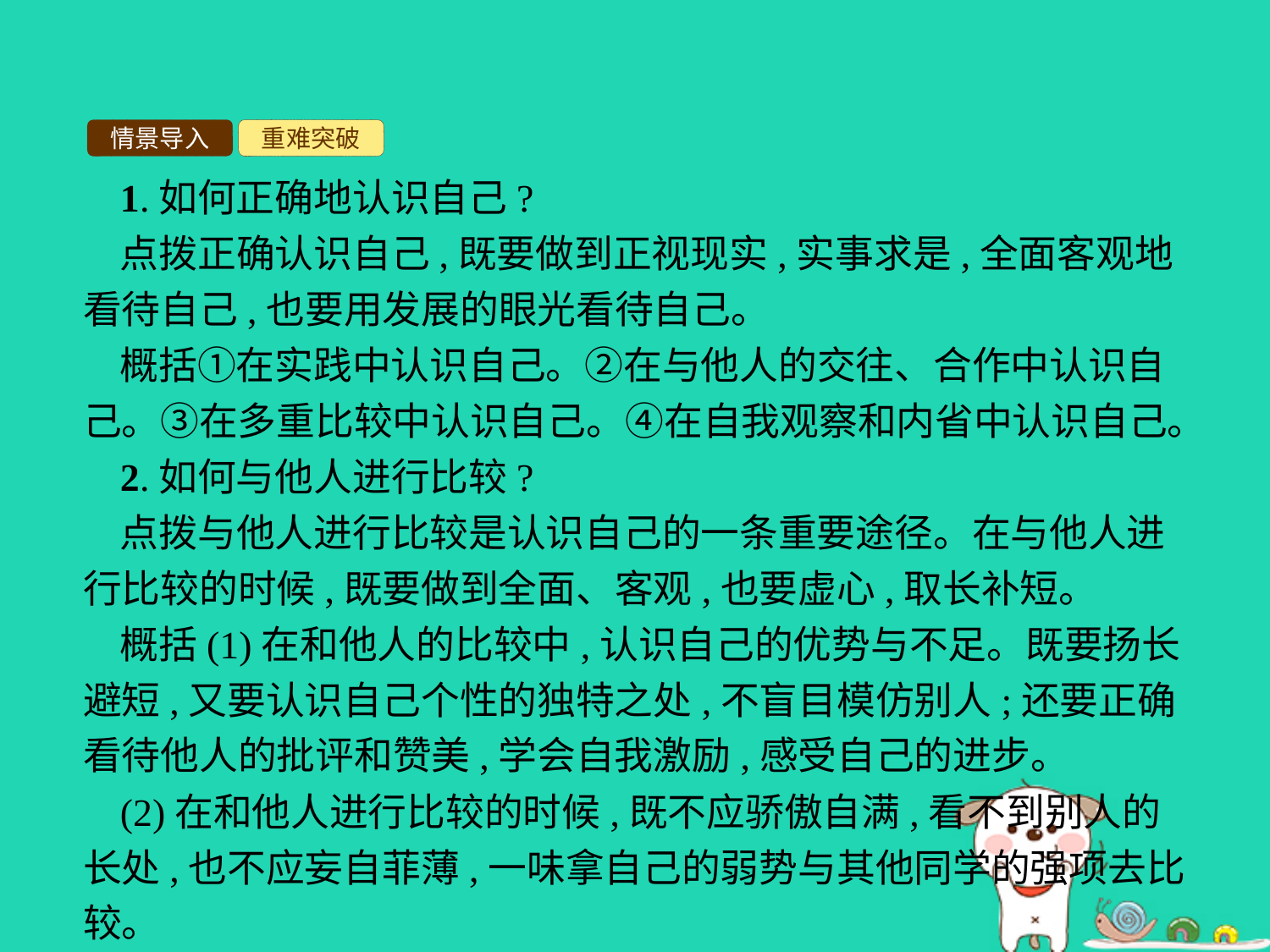

情景导入
重难突破
1.如何正确地认识自己?
点拨正确认识自己,既要做到正视现实,实事求是,全面客观地看待自己,也要用发展的眼光看待自己。
概括①在实践中认识自己。②在与他人的交往、合作中认识自己。③在多重比较中认识自己。④在自我观察和内省中认识自己。
2.如何与他人进行比较?
点拨与他人进行比较是认识自己的一条重要途径。在与他人进行比较的时候,既要做到全面、客观,也要虚心,取长补短。
概括(1)在和他人的比较中,认识自己的优势与不足。既要扬长避短,又要认识自己个性的独特之处,不盲目模仿别人;还要正确看待他人的批评和赞美,学会自我激励,感受自己的进步。
(2)在和他人进行比较的时候,既不应骄傲自满,看不到别人的长处,也不应妄自菲薄,一味拿自己的弱势与其他同学的强项去比较。